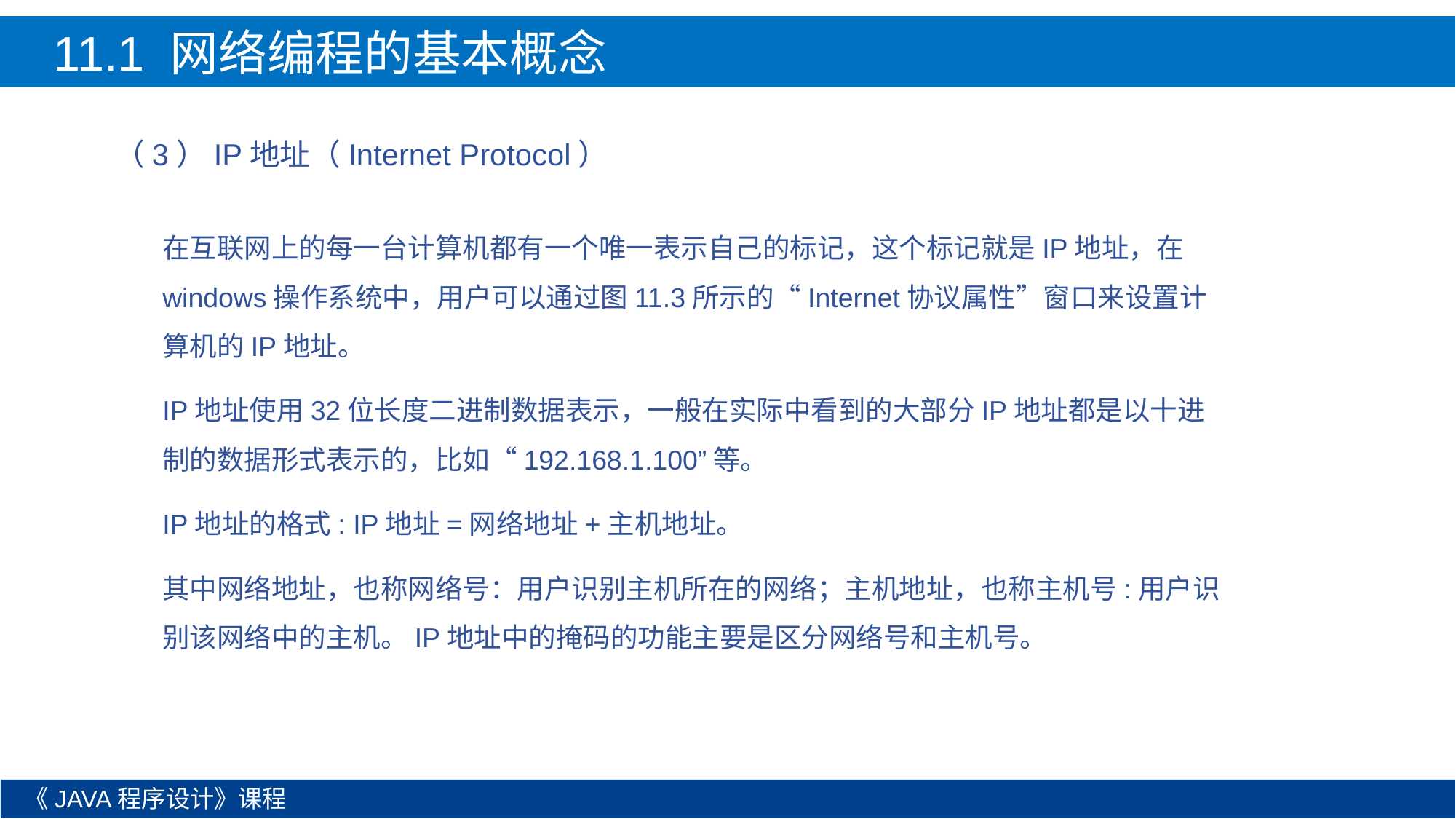

11.1 网络编程的基本概念
（3）IP地址（Internet Protocol）
在互联网上的每一台计算机都有一个唯一表示自己的标记，这个标记就是IP地址，在windows操作系统中，用户可以通过图11.3所示的“Internet协议属性”窗口来设置计算机的IP地址。
IP地址使用32位长度二进制数据表示，一般在实际中看到的大部分IP地址都是以十进制的数据形式表示的，比如“192.168.1.100”等。
IP地址的格式: IP地址=网络地址+主机地址。
其中网络地址，也称网络号：用户识别主机所在的网络；主机地址，也称主机号:用户识别该网络中的主机。IP地址中的掩码的功能主要是区分网络号和主机号。

《JAVA程序设计》课程